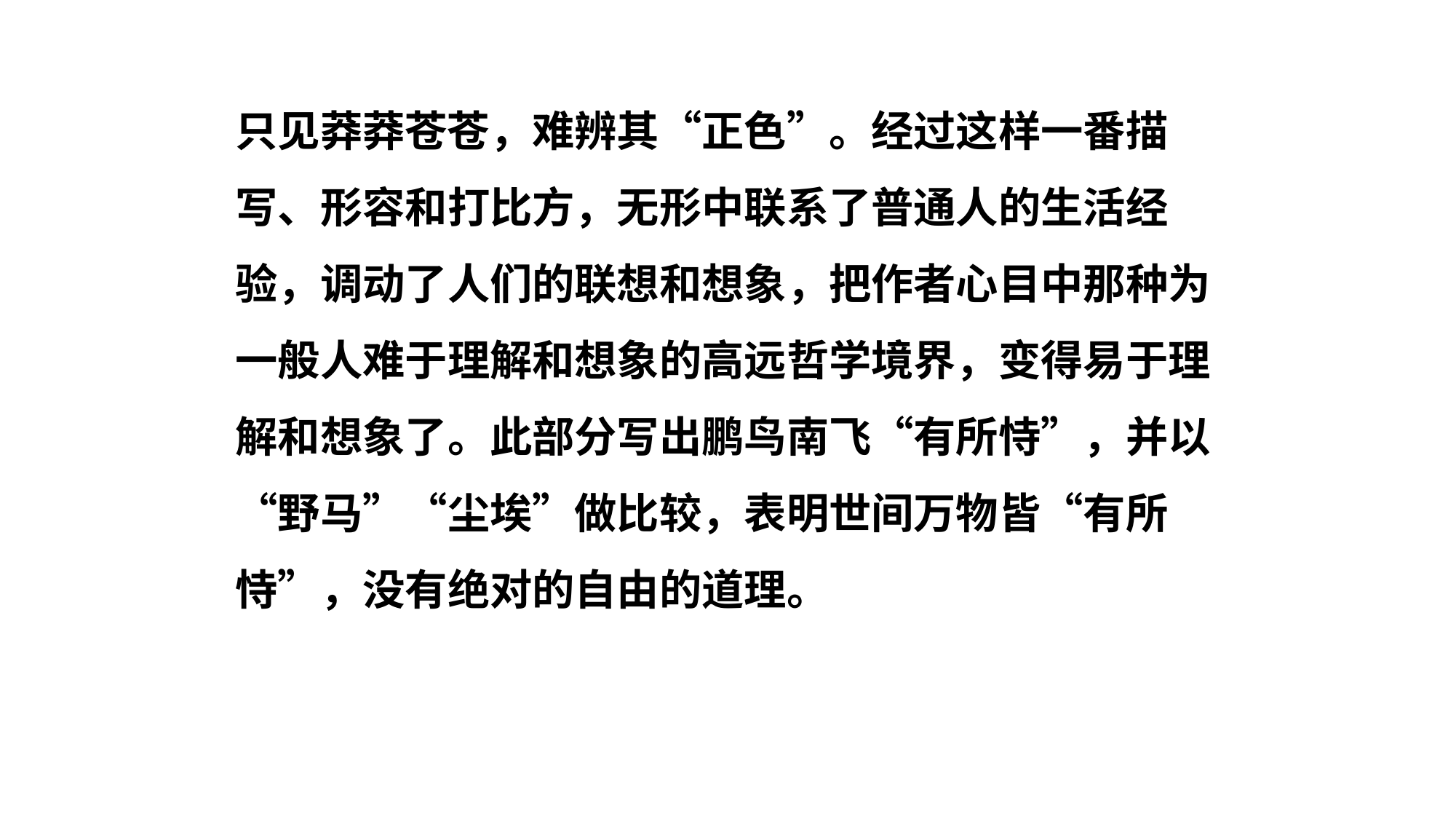

只见莽莽苍苍，难辨其“正色”。经过这样一番描写、形容和打比方，无形中联系了普通人的生活经验，调动了人们的联想和想象，把作者心目中那种为一般人难于理解和想象的高远哲学境界，变得易于理解和想象了。此部分写出鹏鸟南飞“有所恃”，并以“野马”“尘埃”做比较，表明世间万物皆“有所恃”，没有绝对的自由的道理。